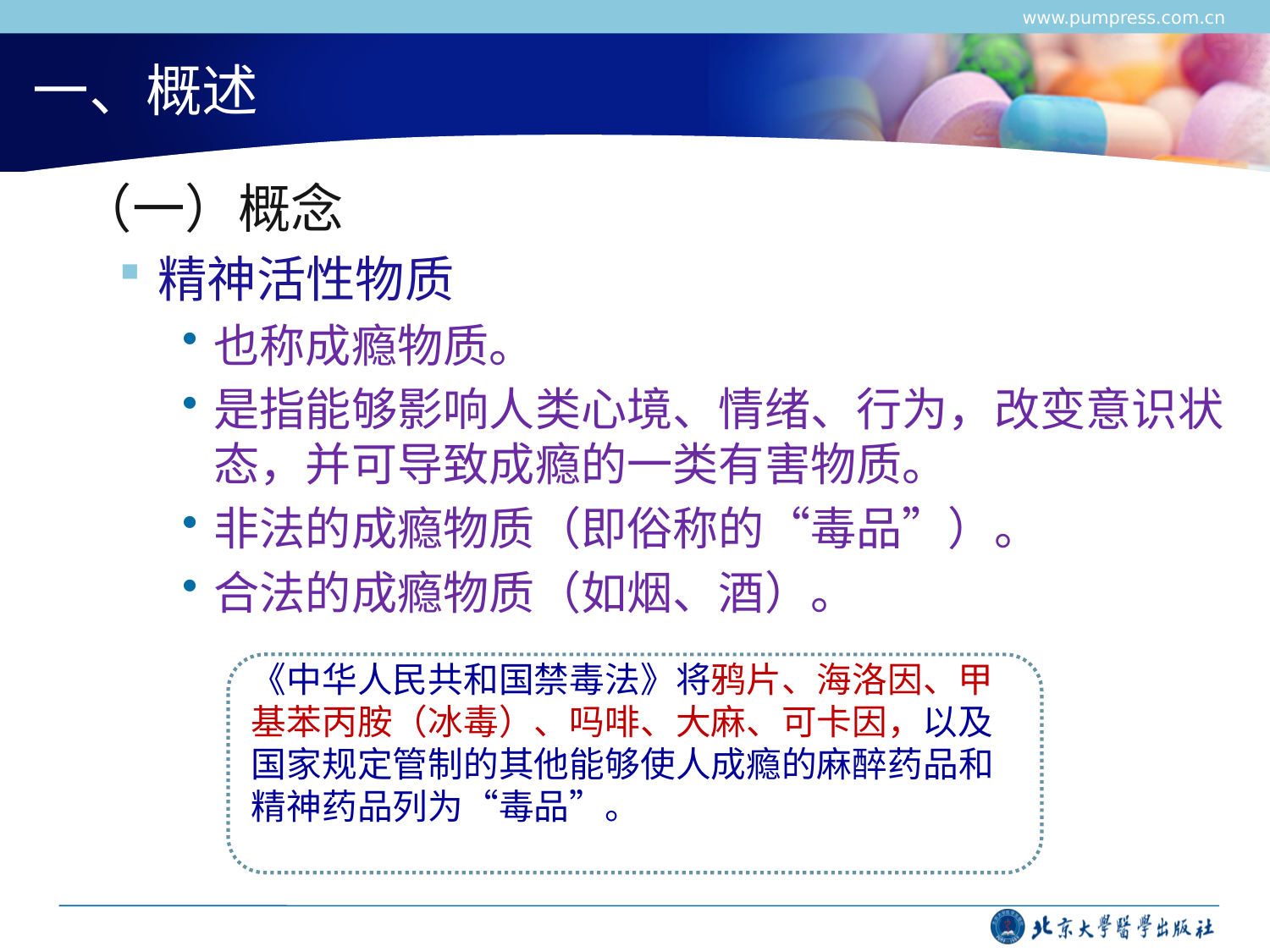

www.pumpress.com.cn
# 一、概述
 （一）概念
精神活性物质
也称成瘾物质。
是指能够影响人类心境、情绪、行为，改变意识状态，并可导致成瘾的一类有害物质。
非法的成瘾物质（即俗称的“毒品”）。
合法的成瘾物质（如烟、酒）。

《中华人民共和国禁毒法》将鸦片、海洛因、甲基苯丙胺（冰毒）、吗啡、大麻、可卡因，以及国家规定管制的其他能够使人成瘾的麻醉药品和精神药品列为“毒品”。。